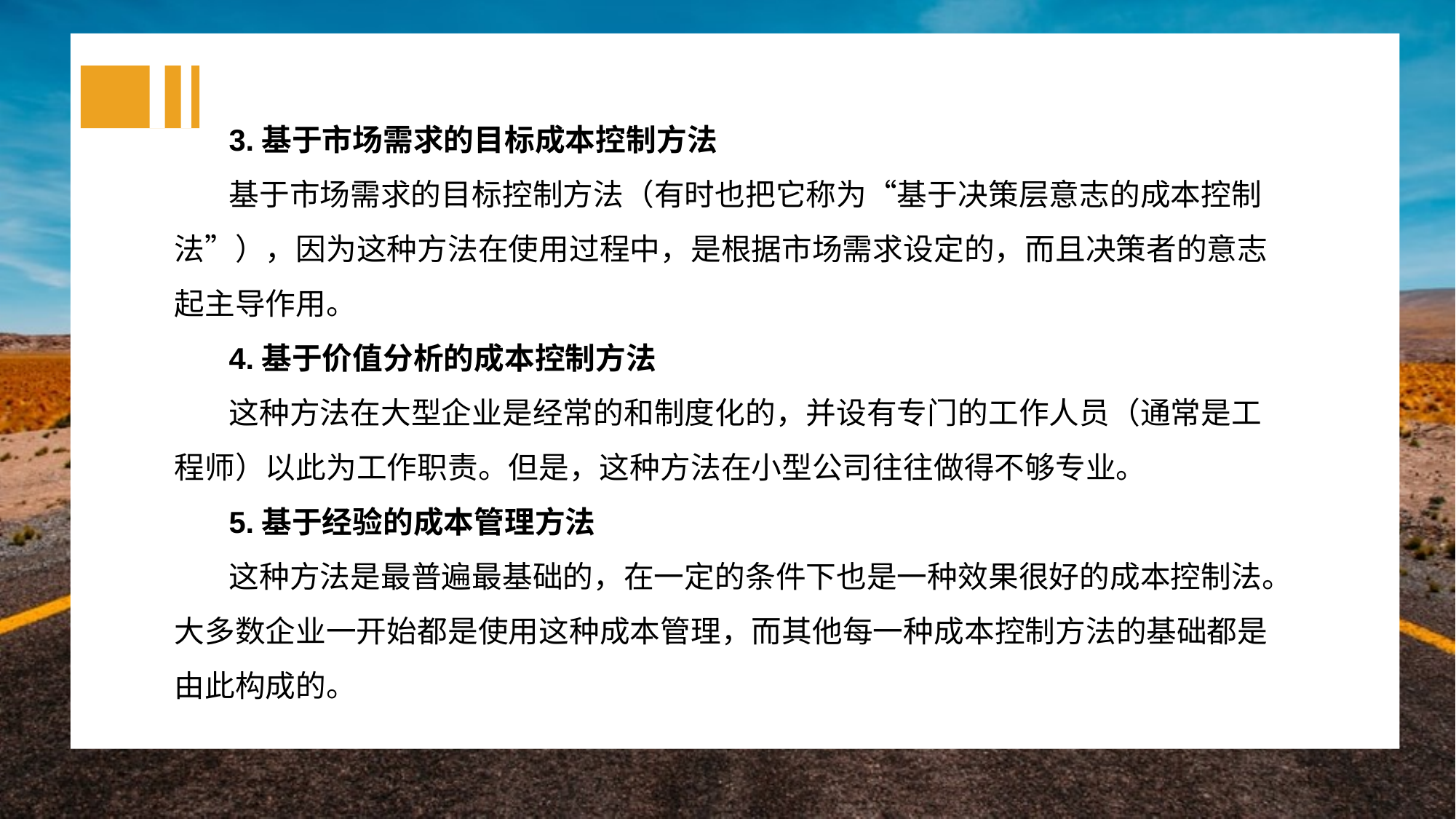

3.基于市场需求的目标成本控制方法
基于市场需求的目标控制方法（有时也把它称为“基于决策层意志的成本控制法”），因为这种方法在使用过程中，是根据市场需求设定的，而且决策者的意志起主导作用。
4.基于价值分析的成本控制方法
这种方法在大型企业是经常的和制度化的，并设有专门的工作人员（通常是工程师）以此为工作职责。但是，这种方法在小型公司往往做得不够专业。
5.基于经验的成本管理方法
这种方法是最普遍最基础的，在一定的条件下也是一种效果很好的成本控制法。大多数企业一开始都是使用这种成本管理，而其他每一种成本控制方法的基础都是由此构成的。